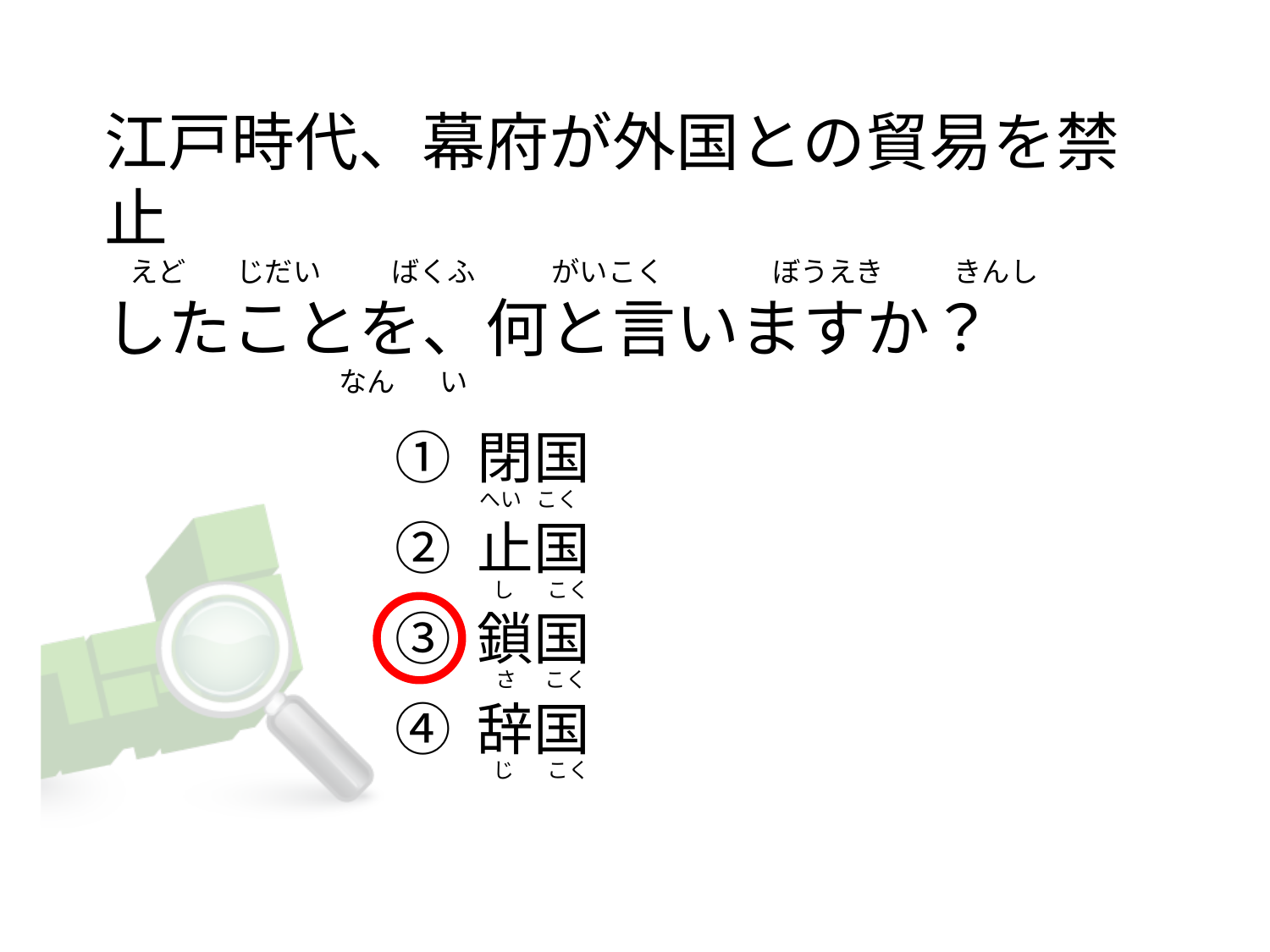

# 江戸時代、幕府が外国との貿易を禁止     えど        じだい           ばくふ            がいこく                 ぼうえき           きんし したことを、何と言いますか？                                      なん       い
① 閉国
② 止国
③ 鎖国
④ 辞国
へい   こく
   し       こく

  さ      こく
   じ       こく